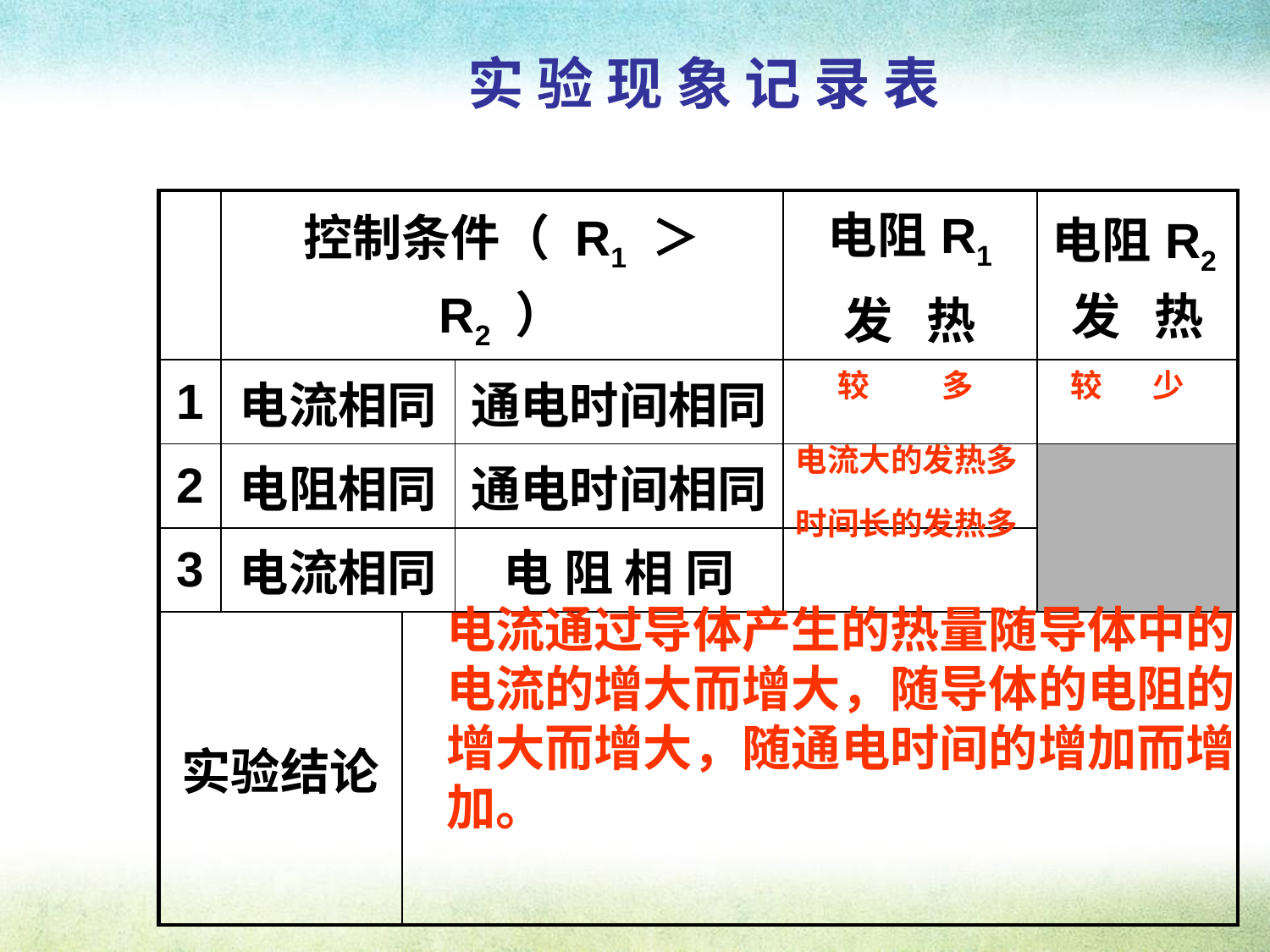

实 验 现 象 记 录 表
|  | 控制条件（ R1 ＞ R2 ） |  |  | 电阻R1 发 热 | 电阻R2发 热 |
| --- | --- | --- | --- | --- | --- |
| 1 | 电流相同 |  | 通电时间相同 |  |  |
| 2 | 电阻相同 |  | 通电时间相同 |  |  |
| 3 | 电流相同 |  | 电 阻 相 同 |  |  |
| 实验结论 |  |  |  |  |  |
较          多
较       少
电流大的发热多
时间长的发热多
电流通过导体产生的热量随导体中的电流的增大而增大，随导体的电阻的增大而增大，随通电时间的增加而增加。